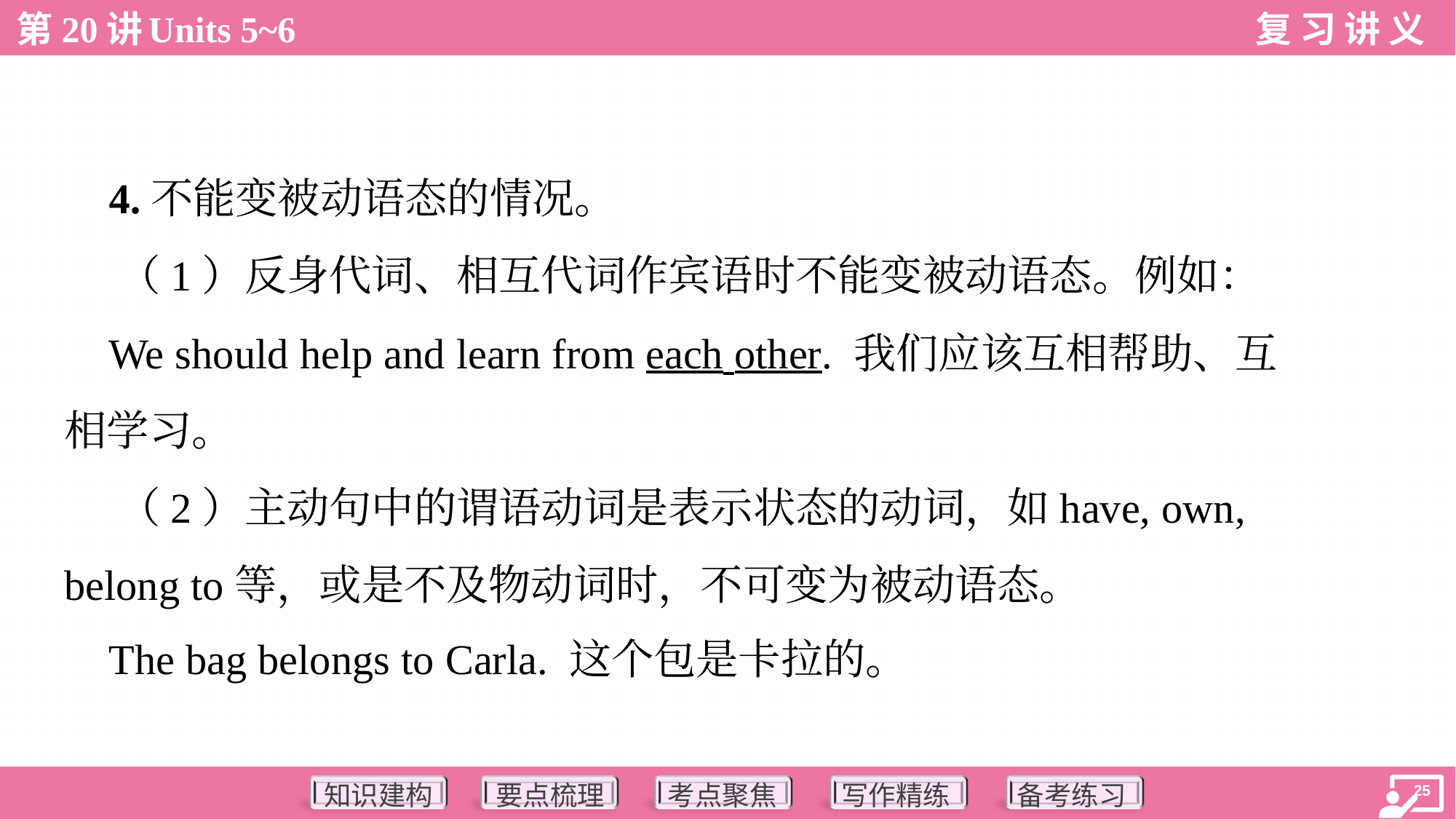

4.不能变被动语态的情况。
    （1）反身代词、相互代词作宾语时不能变被动语态。例如：
    We should help and learn from each other. 我们应该互相帮助、互
相学习。
    （2）主动句中的谓语动词是表示状态的动词，如have, own,
belong to等，或是不及物动词时，不可变为被动语态。
    The bag belongs to Carla. 这个包是卡拉的。